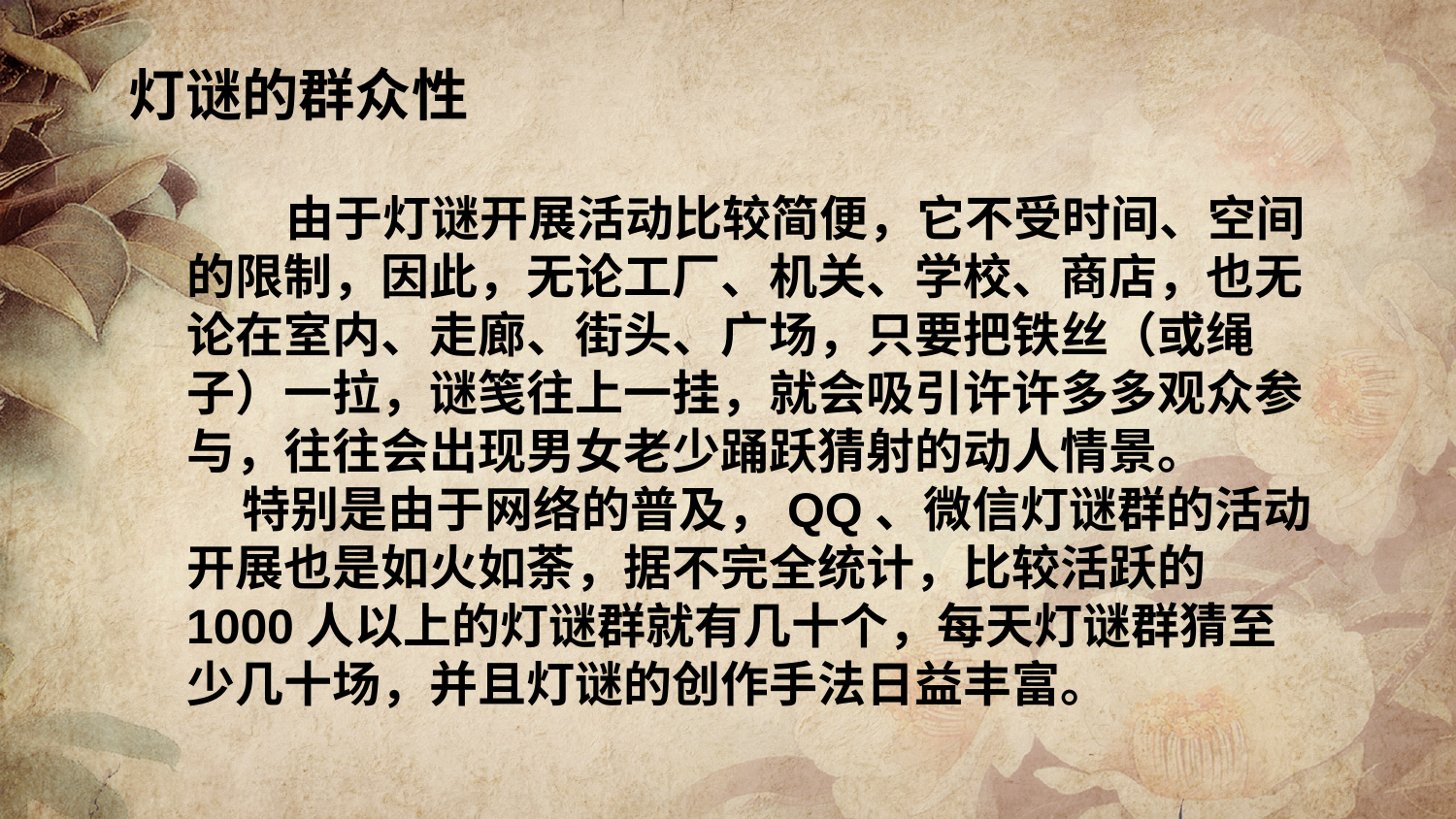

灯谜的群众性
           由于灯谜开展活动比较简便，它不受时间、空间的限制，因此，无论工厂、机关、学校、商店，也无论在室内、走廊、街头、广场，只要把铁丝（或绳子）一拉，谜笺往上一挂，就会吸引许许多多观众参与，往往会出现男女老少踊跃猜射的动人情景。
    特别是由于网络的普及，QQ、微信灯谜群的活动开展也是如火如荼，据不完全统计，比较活跃的1000人以上的灯谜群就有几十个，每天灯谜群猜至少几十场，并且灯谜的创作手法日益丰富。